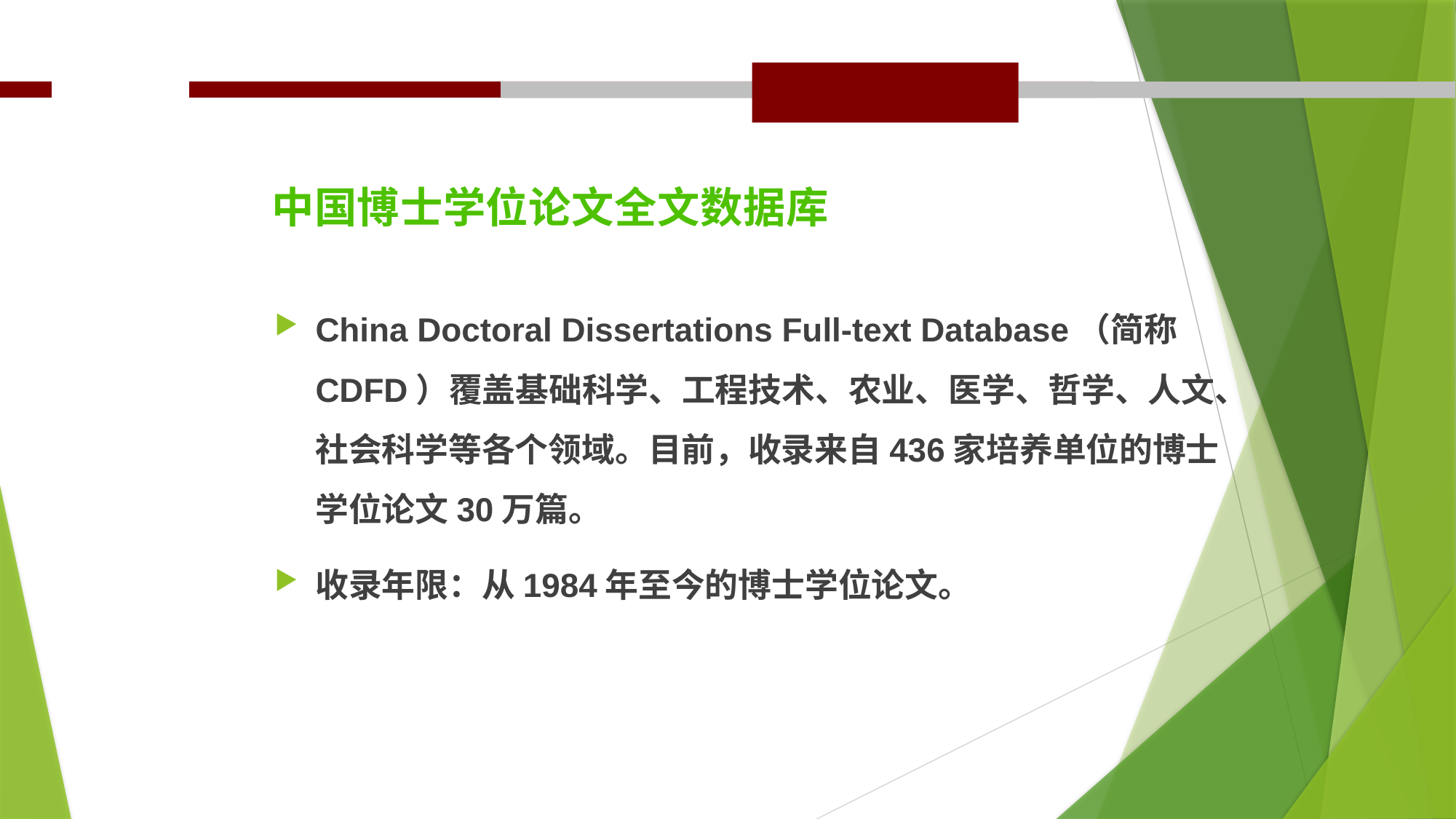

# 中国博士学位论文全文数据库
China Doctoral Dissertations Full-text Database（简称CDFD）覆盖基础科学、工程技术、农业、医学、哲学、人文、社会科学等各个领域。目前，收录来自436家培养单位的博士学位论文30万篇。
收录年限：从1984年至今的博士学位论文。